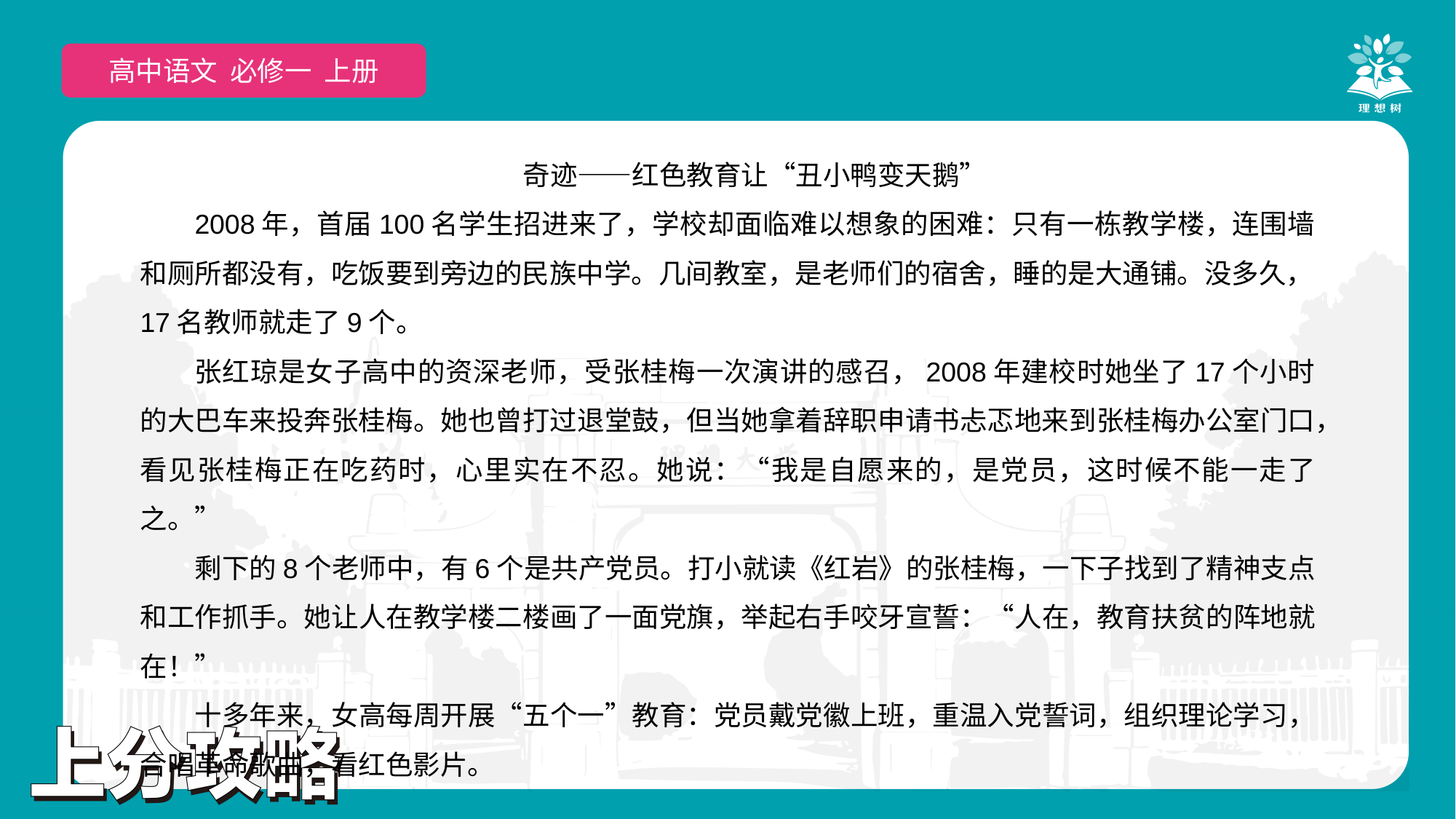

高中语文  选择性必修上
高中语文  必修一  上册
奇迹——红色教育让“丑小鸭变天鹅”
2008年，首届100名学生招进来了，学校却面临难以想象的困难：只有一栋教学楼，连围墙和厕所都没有，吃饭要到旁边的民族中学。几间教室，是老师们的宿舍，睡的是大通铺。没多久，17名教师就走了9个。
张红琼是女子高中的资深老师，受张桂梅一次演讲的感召，2008年建校时她坐了17个小时的大巴车来投奔张桂梅。她也曾打过退堂鼓，但当她拿着辞职申请书忐忑地来到张桂梅办公室门口，看见张桂梅正在吃药时，心里实在不忍。她说：“我是自愿来的，是党员，这时候不能一走了之。”
剩下的8个老师中，有6个是共产党员。打小就读《红岩》的张桂梅，一下子找到了精神支点和工作抓手。她让人在教学楼二楼画了一面党旗，举起右手咬牙宣誓：“人在，教育扶贫的阵地就在！”
十多年来，女高每周开展“五个一”教育：党员戴党徽上班，重温入党誓词，组织理论学习，合唱革命歌曲，看红色影片。